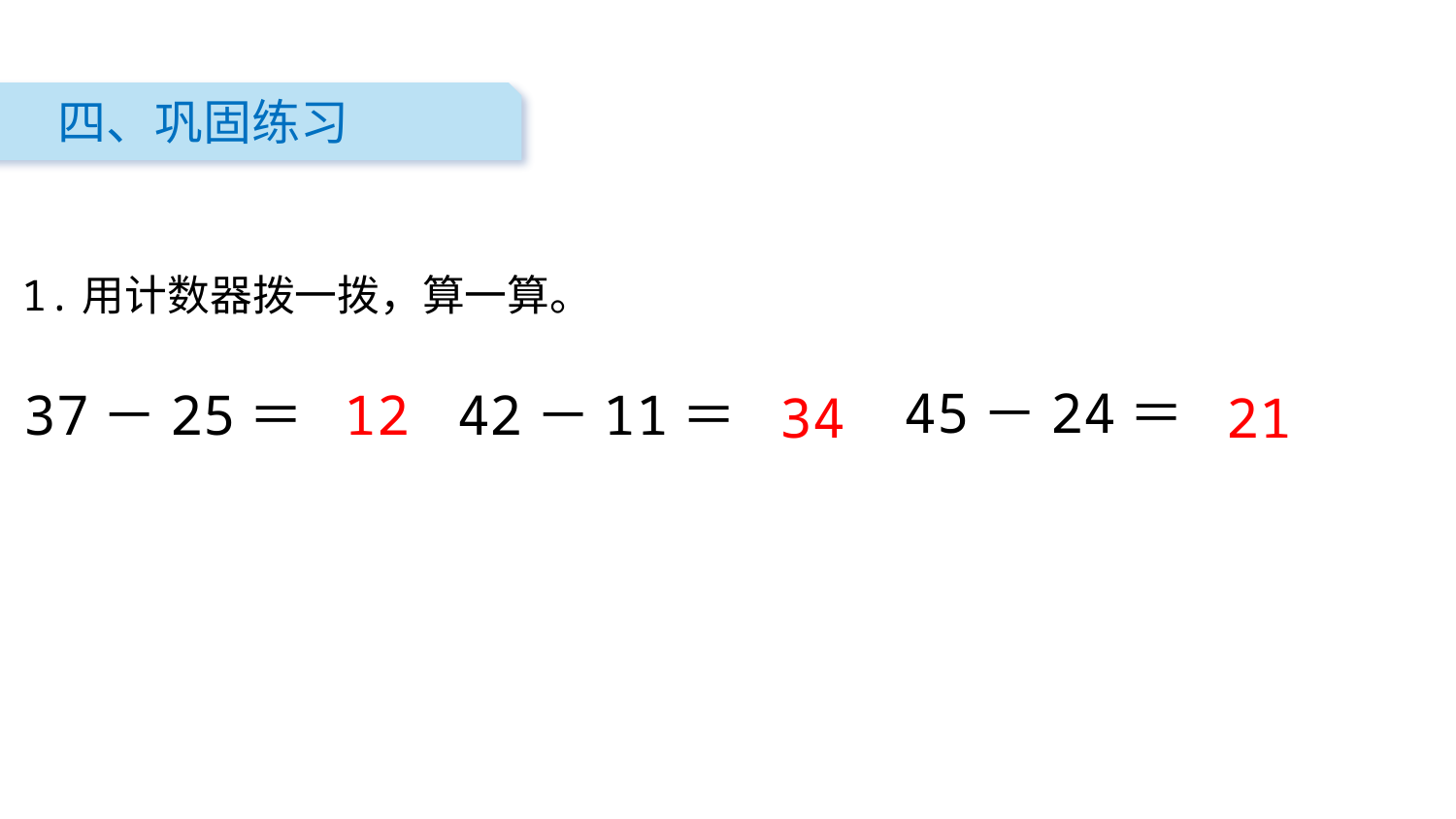

四、巩固练习
1.用计数器拨一拨，算一算。
45－24＝
37－25＝
42－11＝
12
34
21